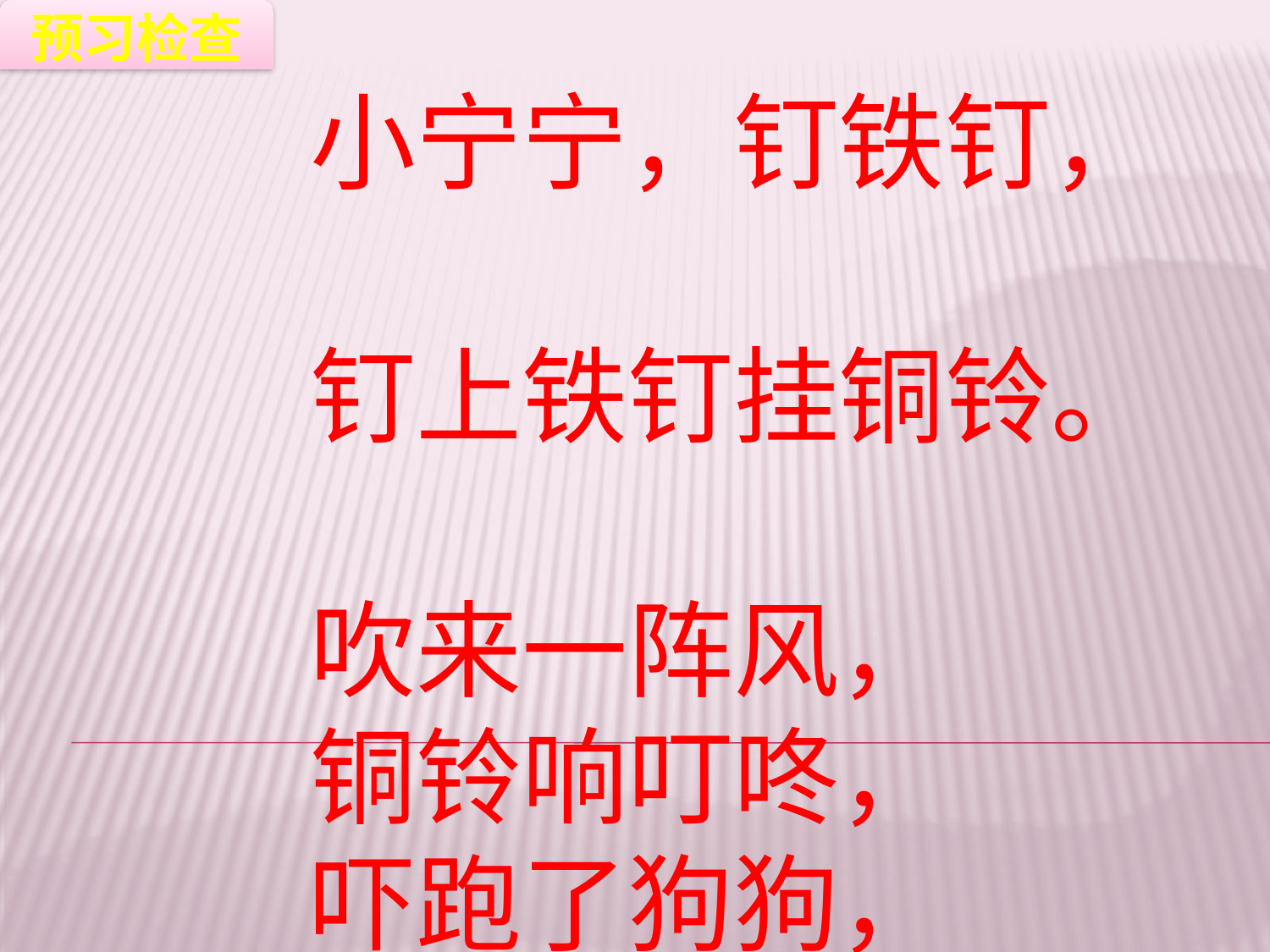

预习检查
小宁宁，钉铁钉，
钉上铁钉挂铜铃。
吹来一阵风，
铜铃响叮咚，
吓跑了狗狗，
乐坏了宁宁。